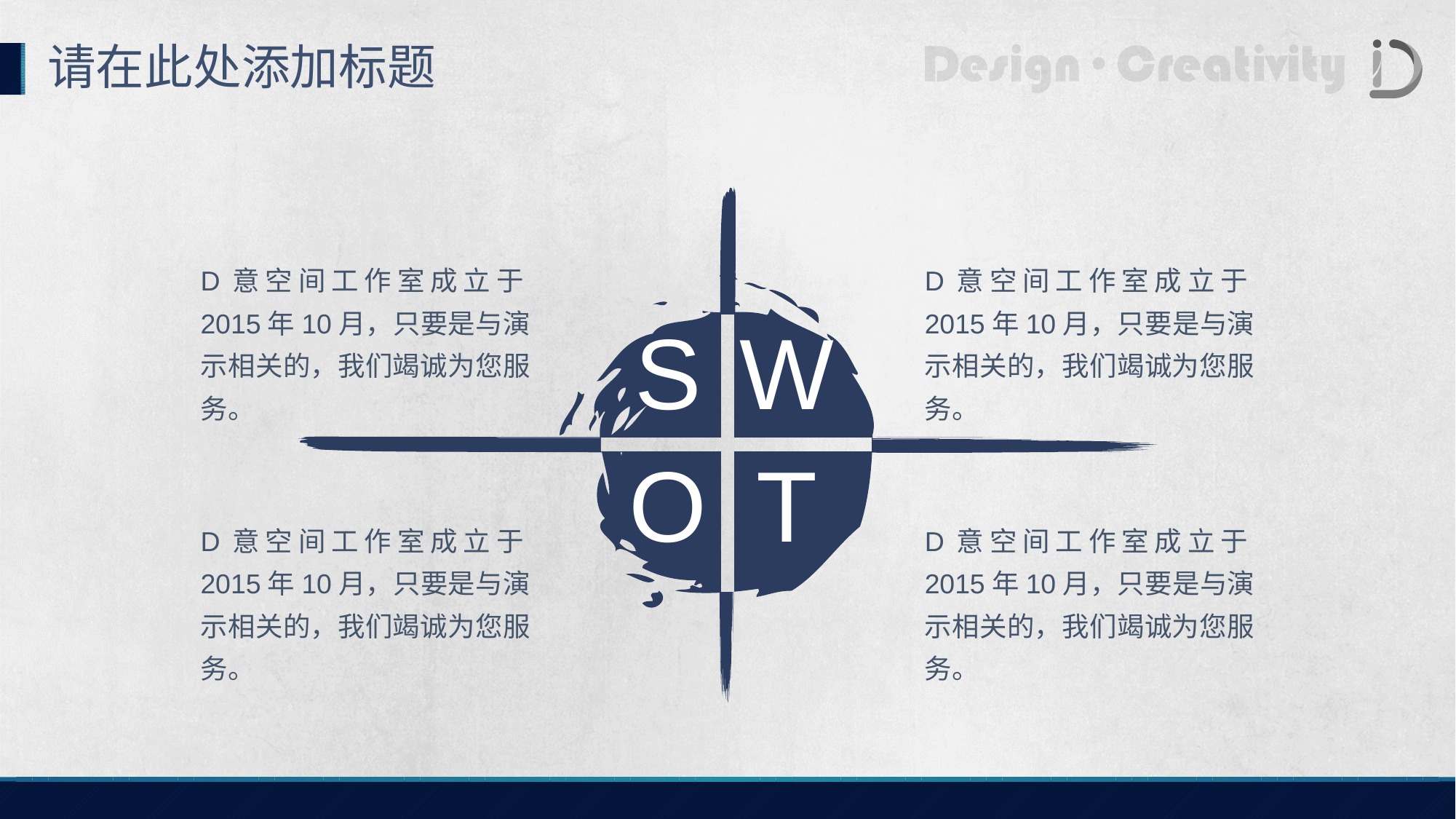

请在此处添加标题
D意空间工作室成立于2015年10月，只要是与演示相关的，我们竭诚为您服务。
D意空间工作室成立于2015年10月，只要是与演示相关的，我们竭诚为您服务。

S
W

O
T

D意空间工作室成立于2015年10月，只要是与演示相关的，我们竭诚为您服务。
D意空间工作室成立于2015年10月，只要是与演示相关的，我们竭诚为您服务。